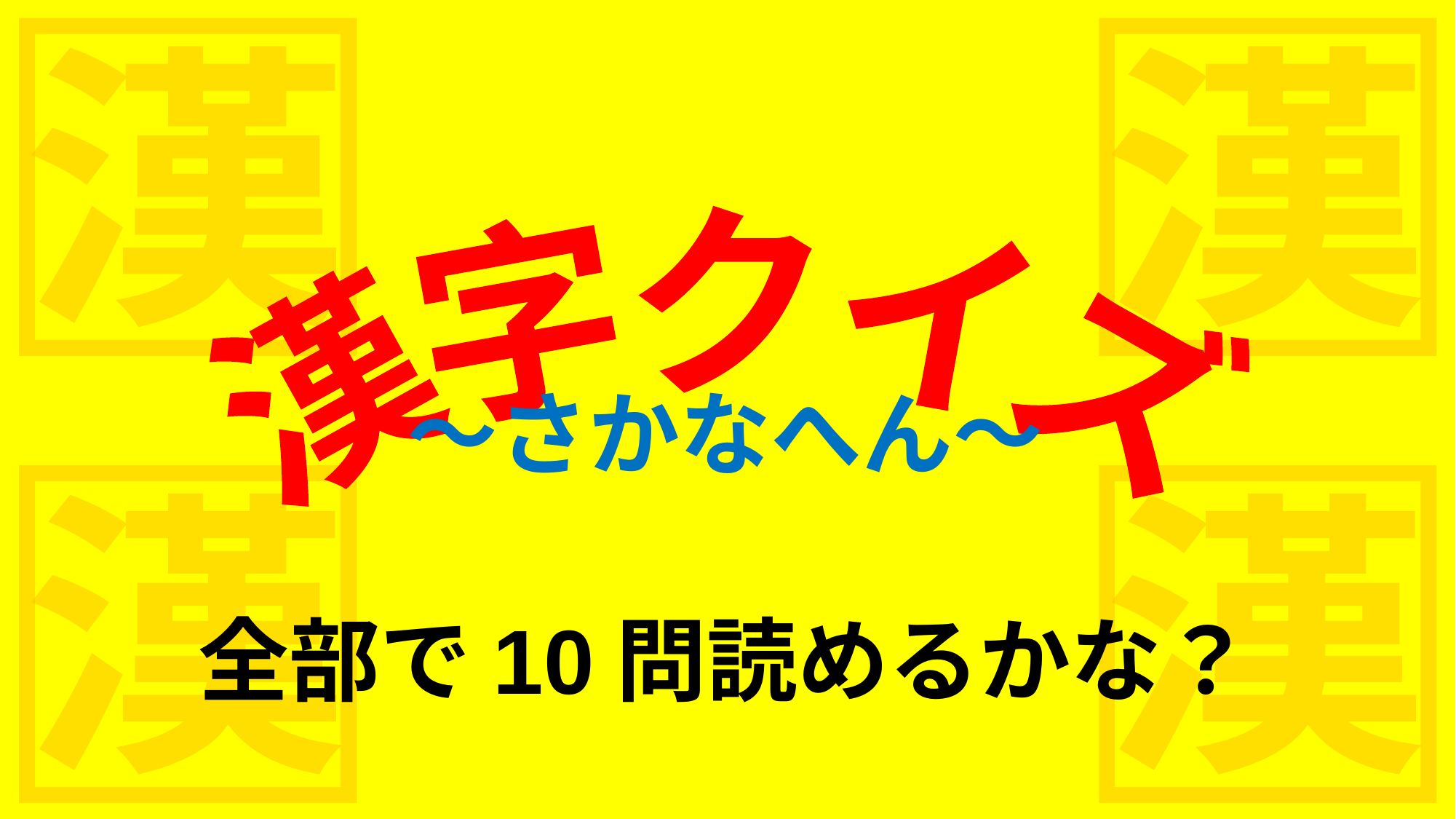

漢

漢

漢

漢
漢字クイズ
～さかなへん～
全部で10問読めるかな？